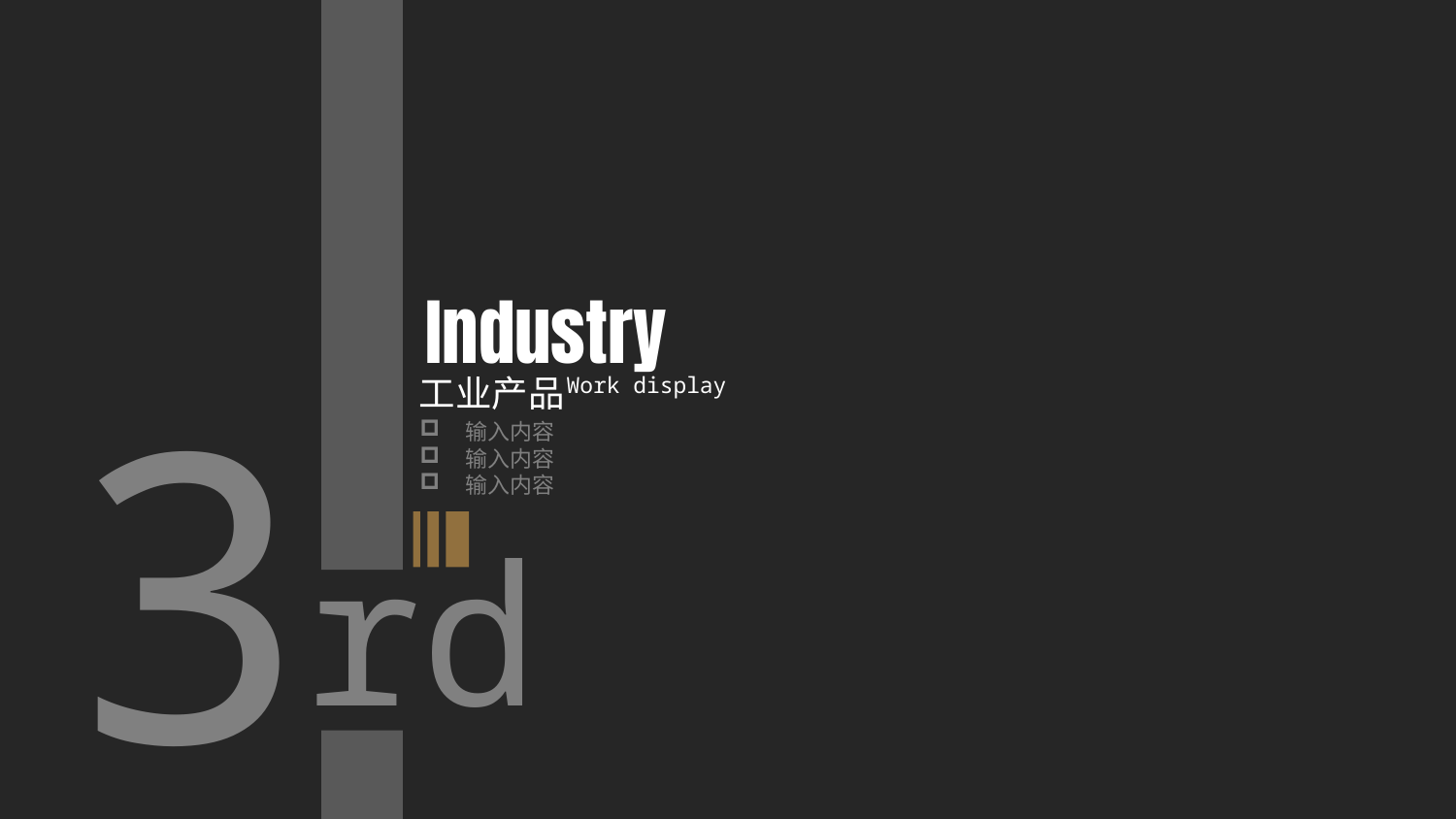

Industry
3
Work display
工业产品

输入内容
输入内容
输入内容
rd